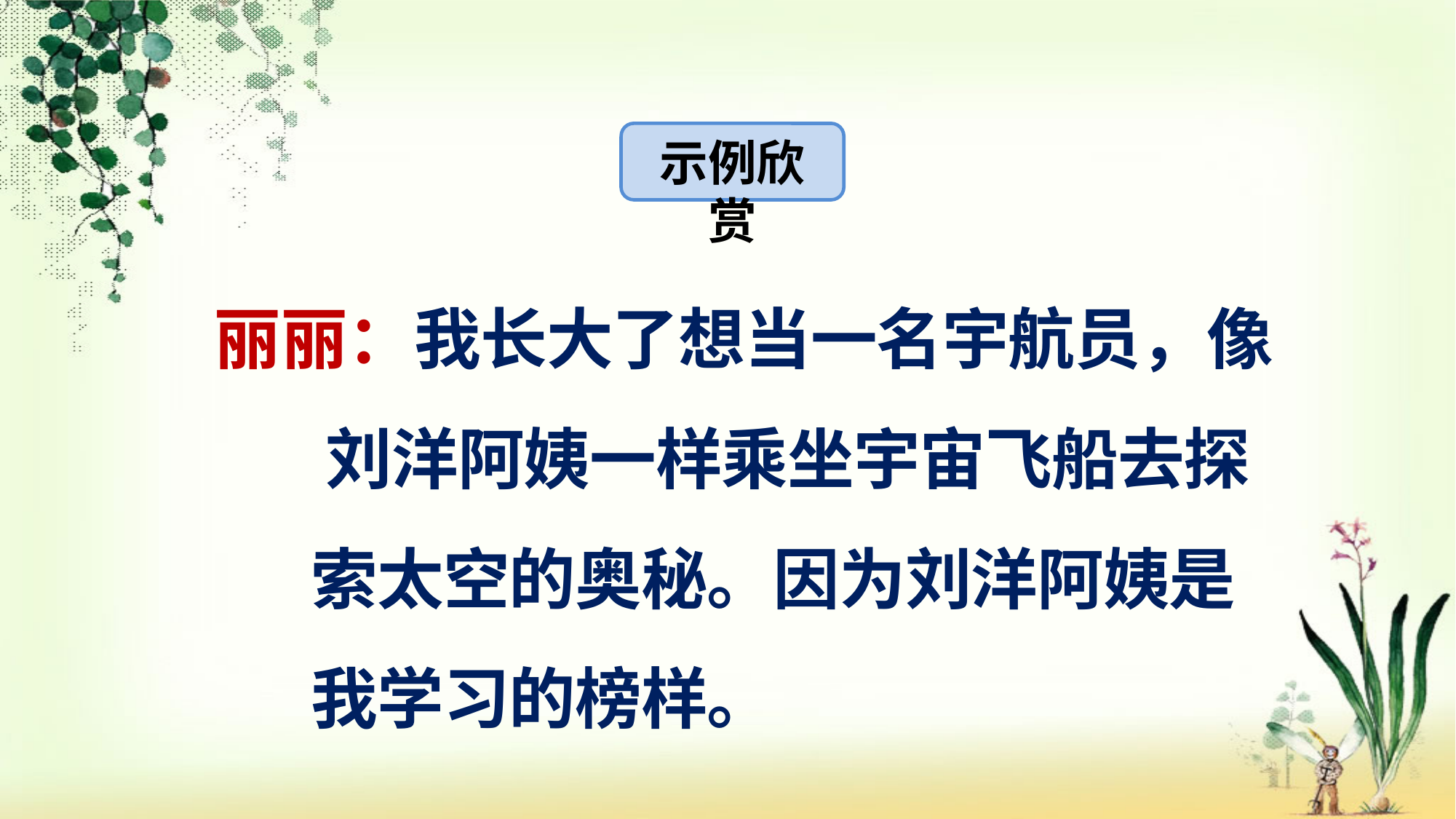

示例欣赏
丽丽：我长大了想当一名宇航员，像   刘洋阿姨一样乘坐宇宙飞船去探索太空的奥秘。因为刘洋阿姨是我学习的榜样。